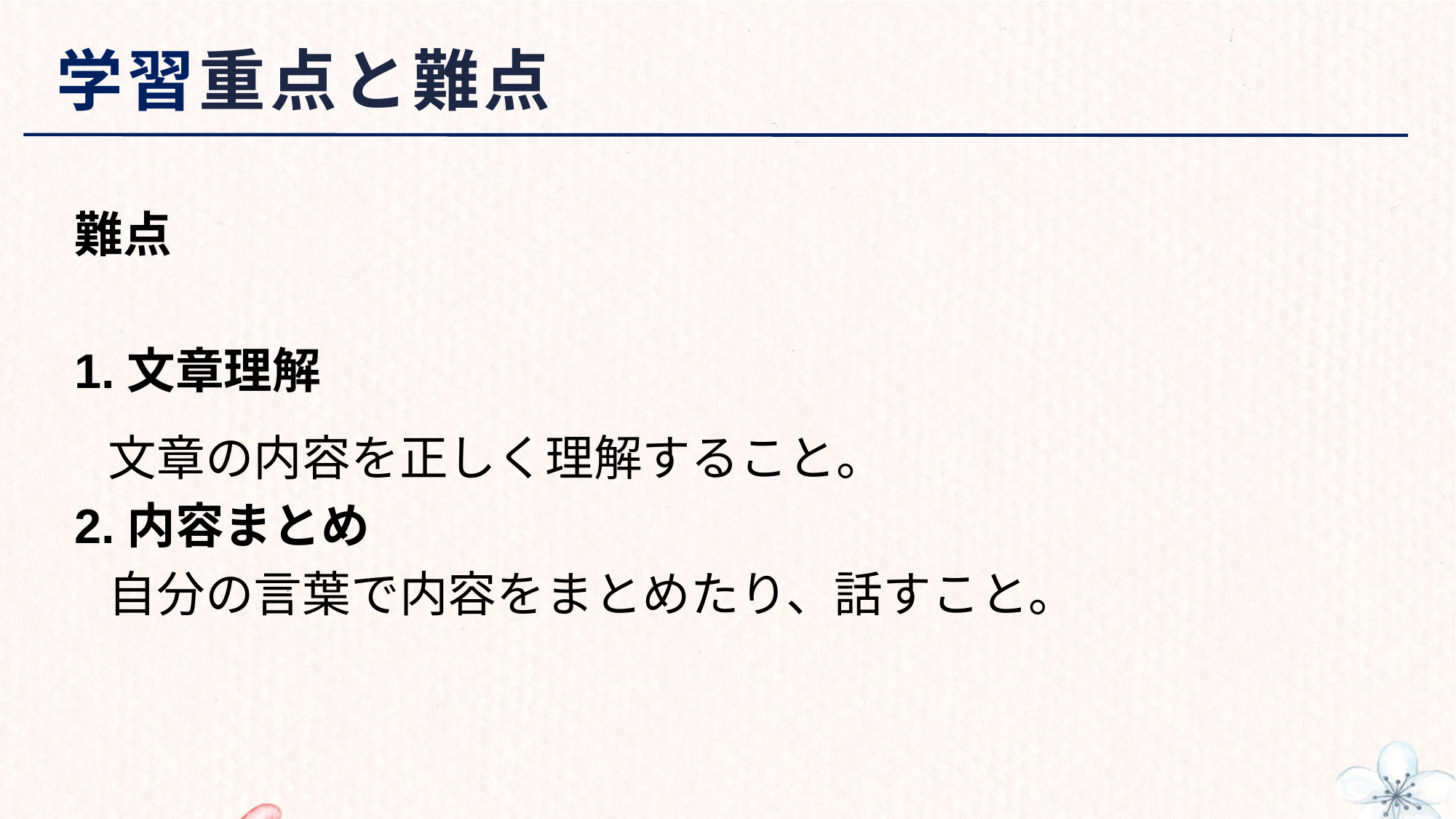

# 学習重点と難点
難点

1.文章理解
  文章の内容を正しく理解すること。
2.内容まとめ
  自分の言葉で内容をまとめたり、話すこと。